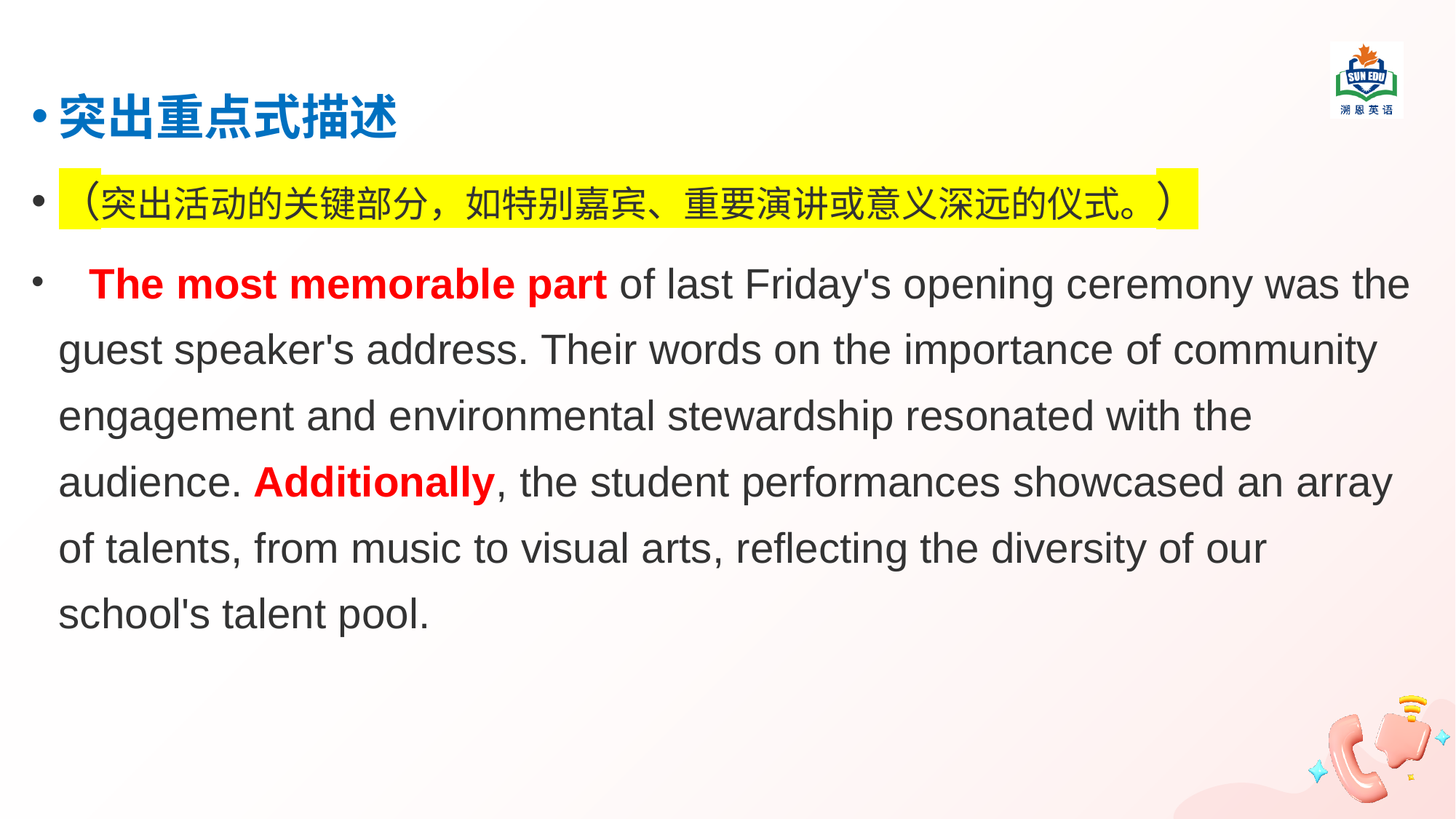

突出重点式描述
（突出活动的关键部分，如特别嘉宾、重要演讲或意义深远的仪式。）
   The most memorable part of last Friday's opening ceremony was the guest speaker's address. Their words on the importance of community engagement and environmental stewardship resonated with the audience. Additionally, the student performances showcased an array of talents, from music to visual arts, reflecting the diversity of our school's talent pool.